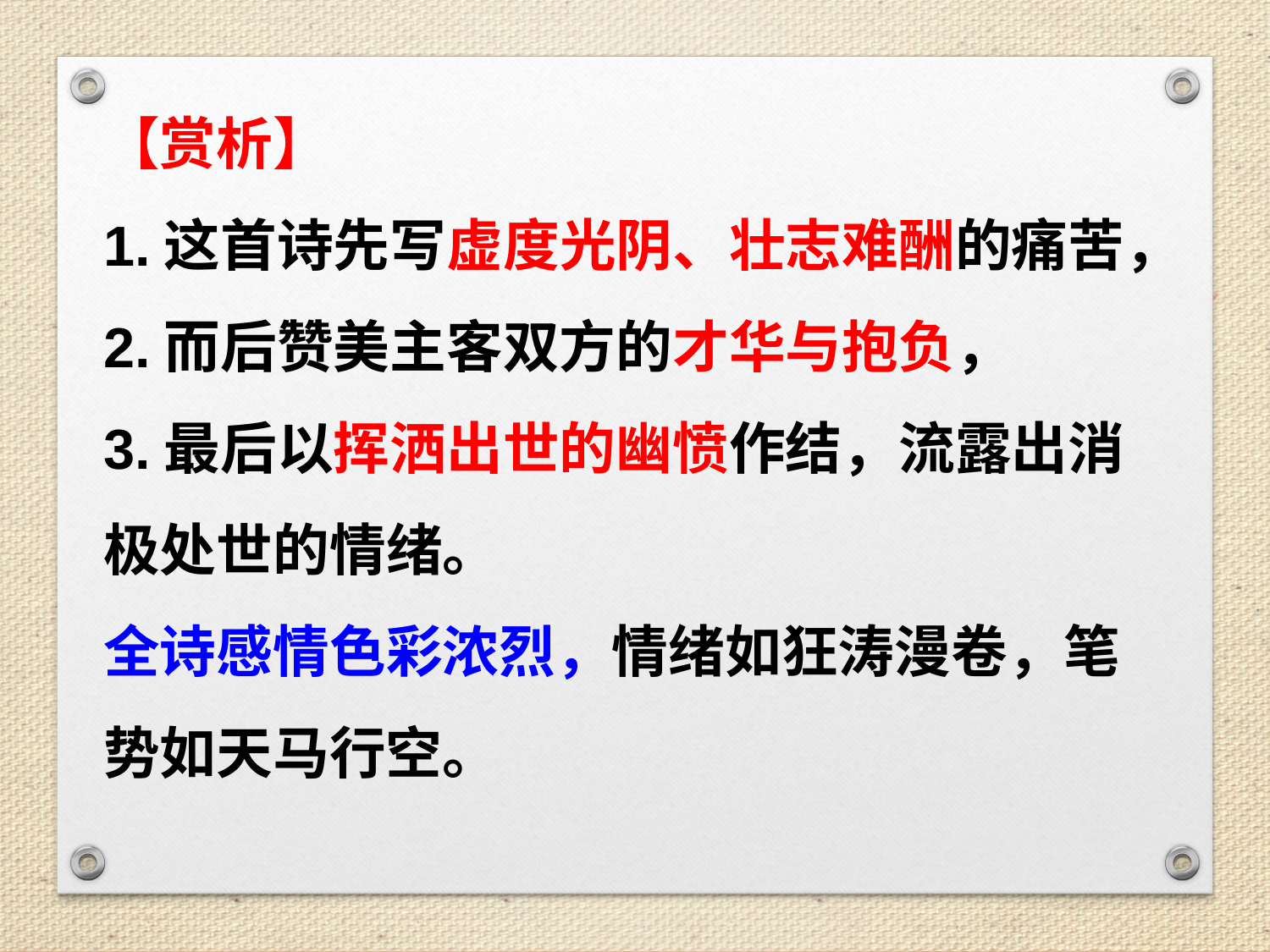

【赏析】
1.这首诗先写虚度光阴、壮志难酬的痛苦，2.而后赞美主客双方的才华与抱负，
3.最后以挥洒出世的幽愤作结，流露出消极处世的情绪。
全诗感情色彩浓烈，情绪如狂涛漫卷，笔势如天马行空。